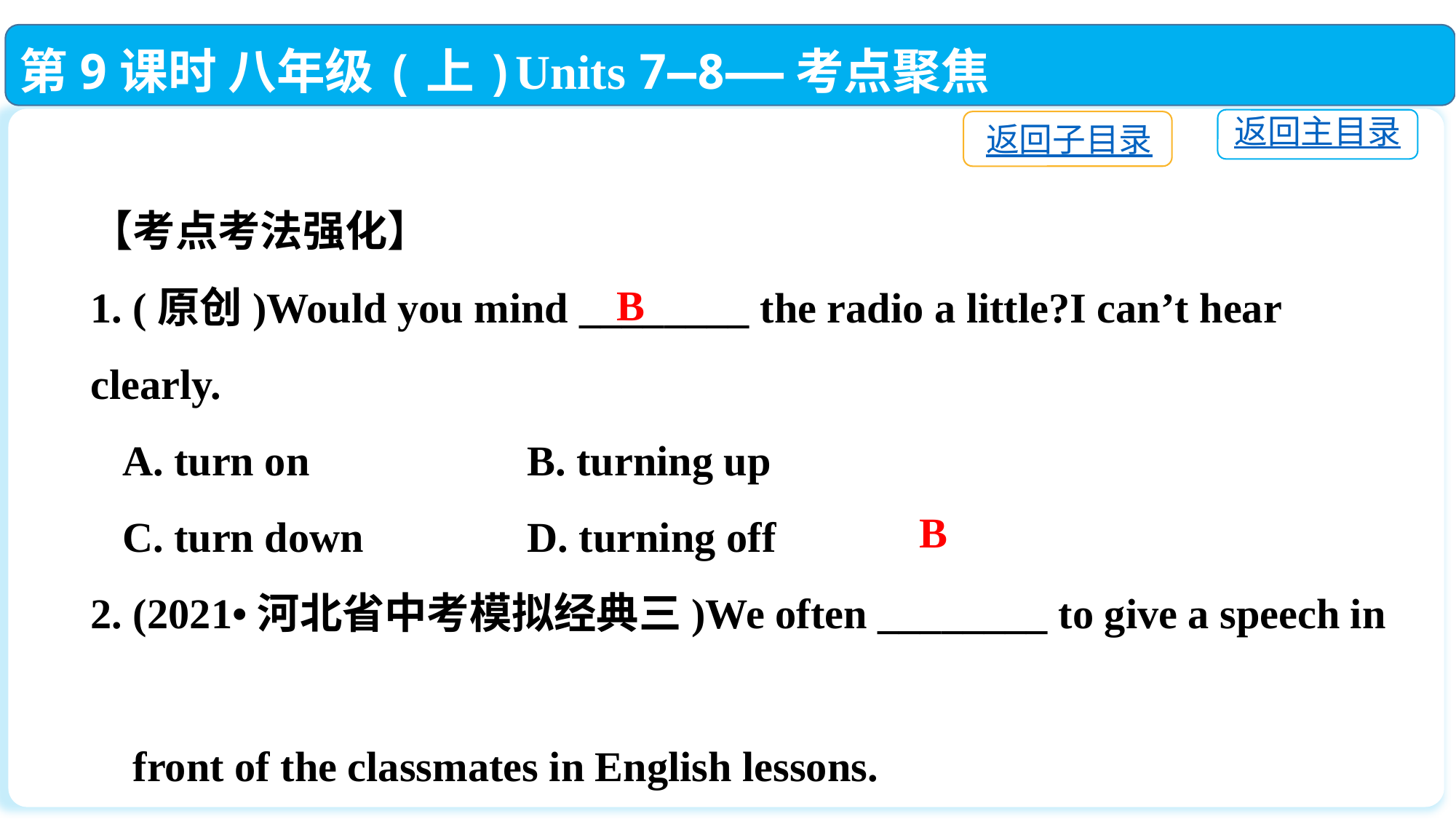

第9课时 八年级(上)Units 7—8——考点聚焦

返回主目录

返回子目录
【考点考法强化】
1. (原创)Would you mind ________ the radio a little?I can’t hear clearly.
   A. turn on		B. turning up
   C. turn down		D. turning off
2. (2021•河北省中考模拟经典三)We often ________ to give a speech in
    front of the classmates in English lessons.
   A. take up		B. take turns
   C. take care of		D. take off
B
B